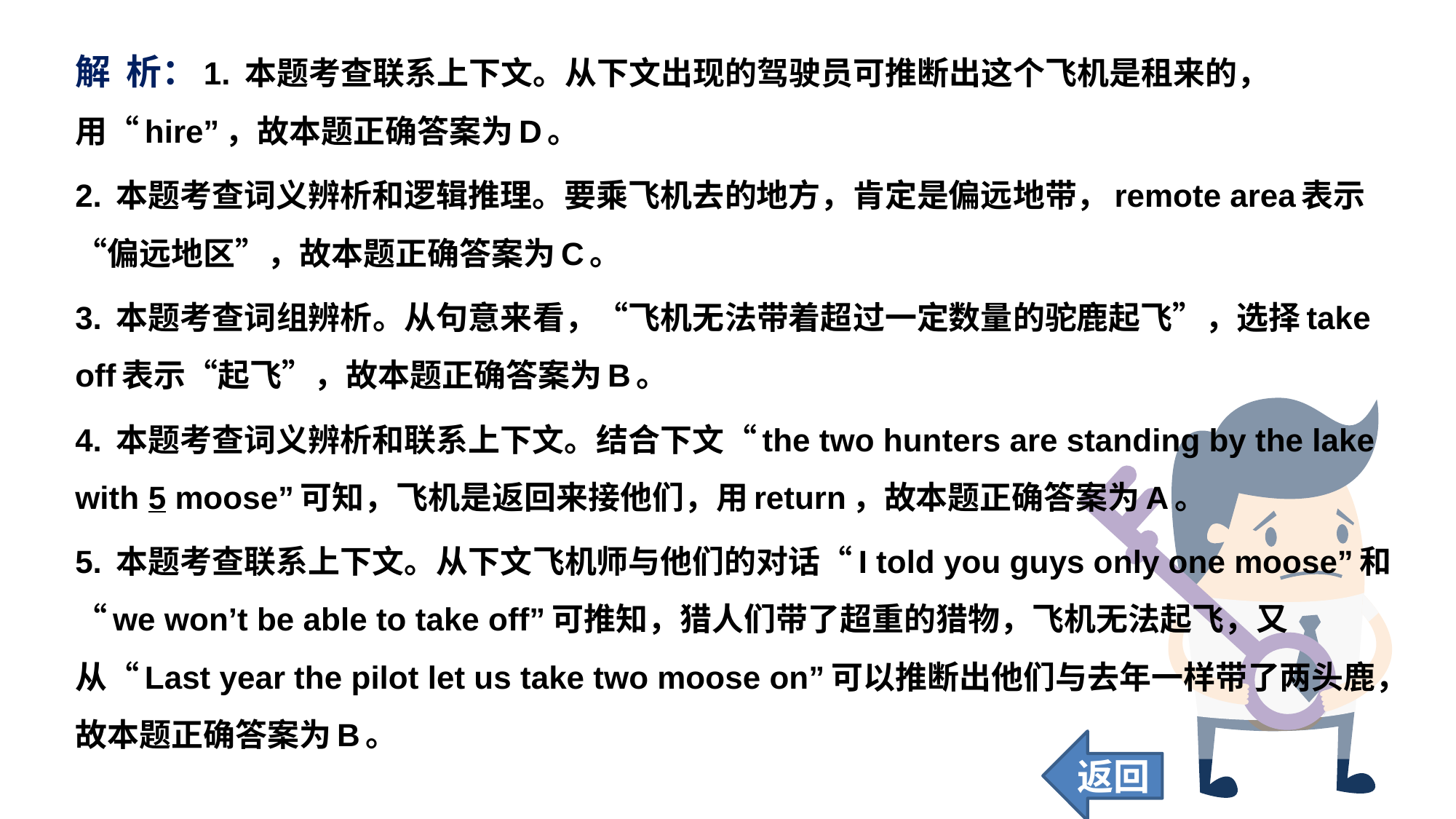

解  析：1. 本题考查联系上下文。从下文出现的驾驶员可推断出这个飞机是租来的，用“hire”，故本题正确答案为D。
2. 本题考查词义辨析和逻辑推理。要乘飞机去的地方，肯定是偏远地带，remote area表示“偏远地区”，故本题正确答案为C。
3. 本题考查词组辨析。从句意来看，“飞机无法带着超过一定数量的驼鹿起飞”，选择take off表示“起飞”，故本题正确答案为B。
4. 本题考查词义辨析和联系上下文。结合下文“the two hunters are standing by the lake with 5 moose”可知，飞机是返回来接他们，用return，故本题正确答案为A。
5. 本题考查联系上下文。从下文飞机师与他们的对话“I told you guys only one moose”和“we won’t be able to take off”可推知，猎人们带了超重的猎物，飞机无法起飞，又从“Last year the pilot let us take two moose on”可以推断出他们与去年一样带了两头鹿，故本题正确答案为B。

返回
59